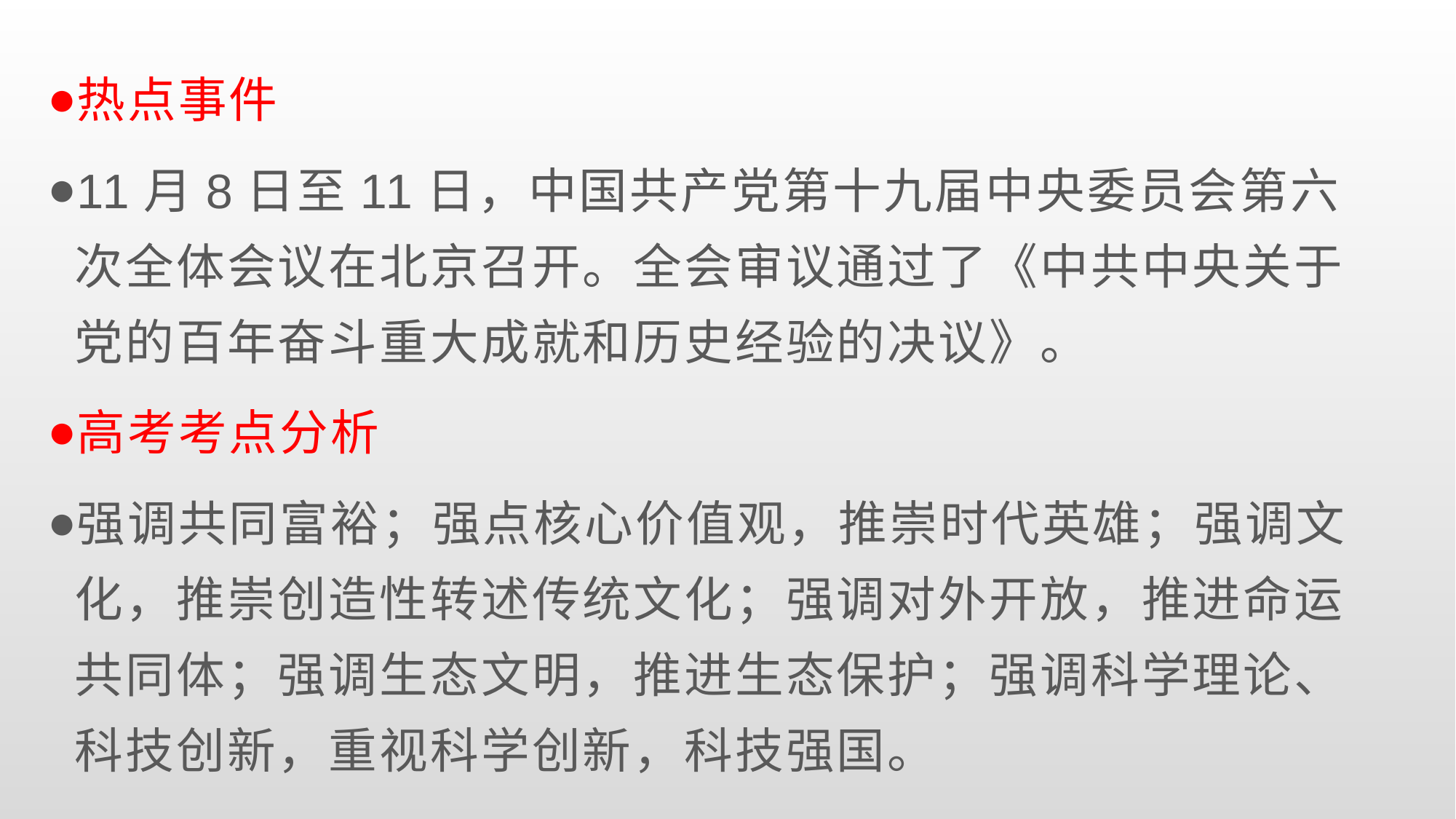

热点事件
11月8日至11日，中国共产党第十九届中央委员会第六次全体会议在北京召开。全会审议通过了《中共中央关于党的百年奋斗重大成就和历史经验的决议》。
高考考点分析
强调共同富裕；强点核心价值观，推崇时代英雄；强调文化，推崇创造性转述传统文化；强调对外开放，推进命运共同体；强调生态文明，推进生态保护；强调科学理论、科技创新，重视科学创新，科技强国。